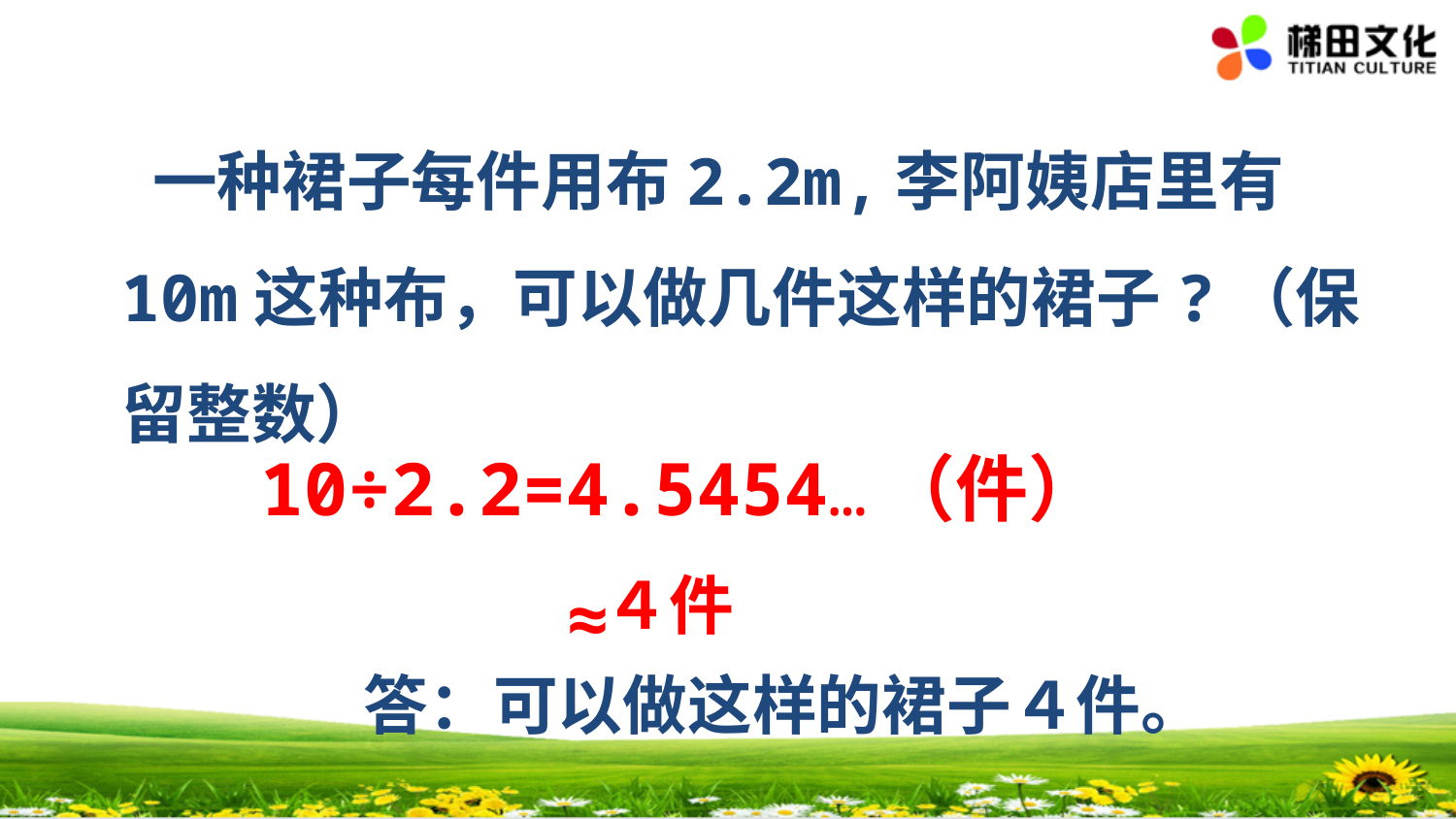

一种裙子每件用布2.2m,李阿姨店里有10m这种布，可以做几件这样的裙子?（保留整数）
10÷2.2=4.5454…（件）
       ≈
４件
答：可以做这样的裙子４件。